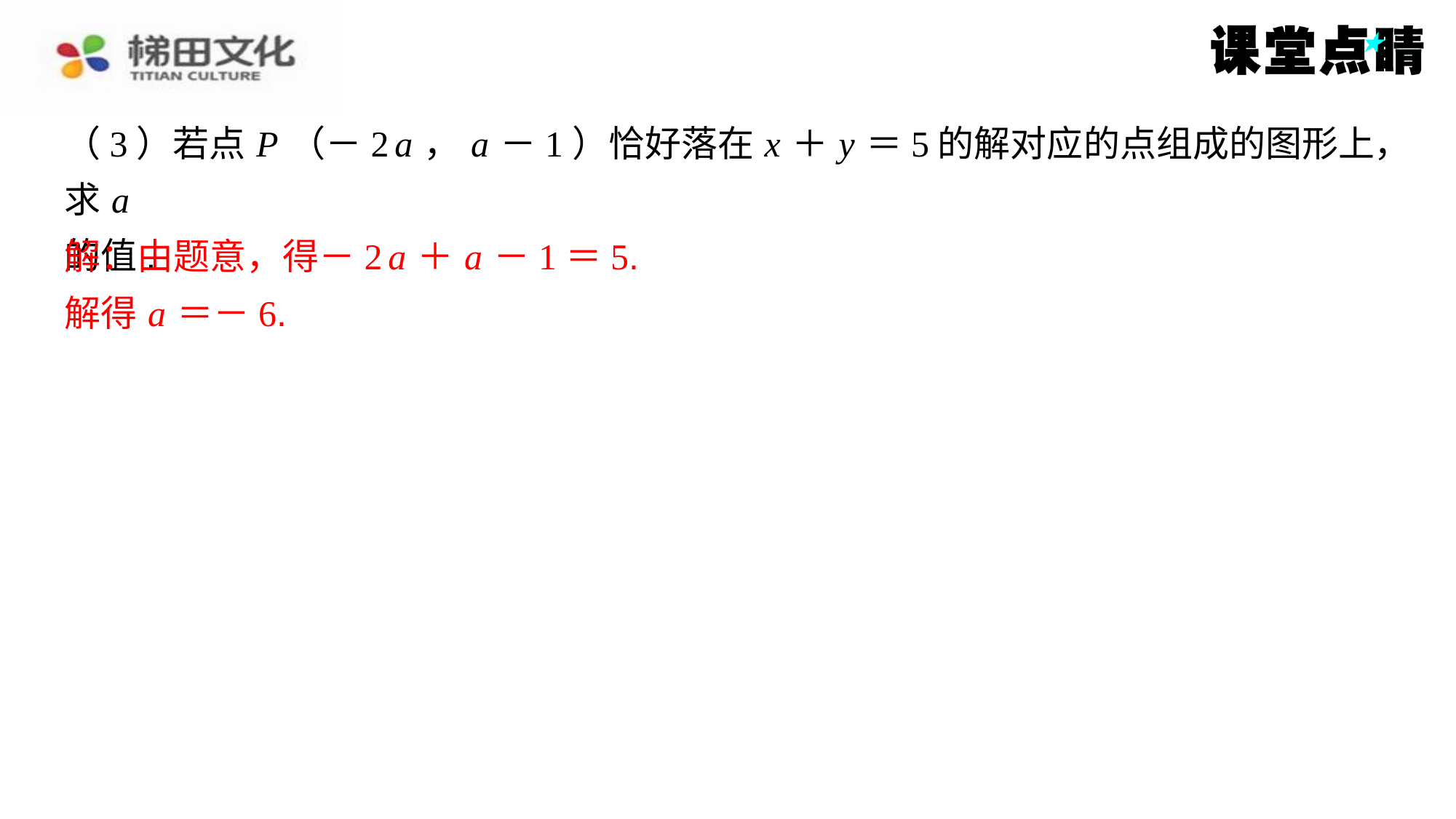

（3）若点 P （－2 a ， a －1）恰好落在 x ＋ y ＝5的解对应的点组成的图形上，求 a
的值.
解：由题意，得－2 a ＋ a －1＝5.
解得 a ＝－6.
解：由题意，得－2 a ＋ a －1＝5.
解得 a ＝－6.